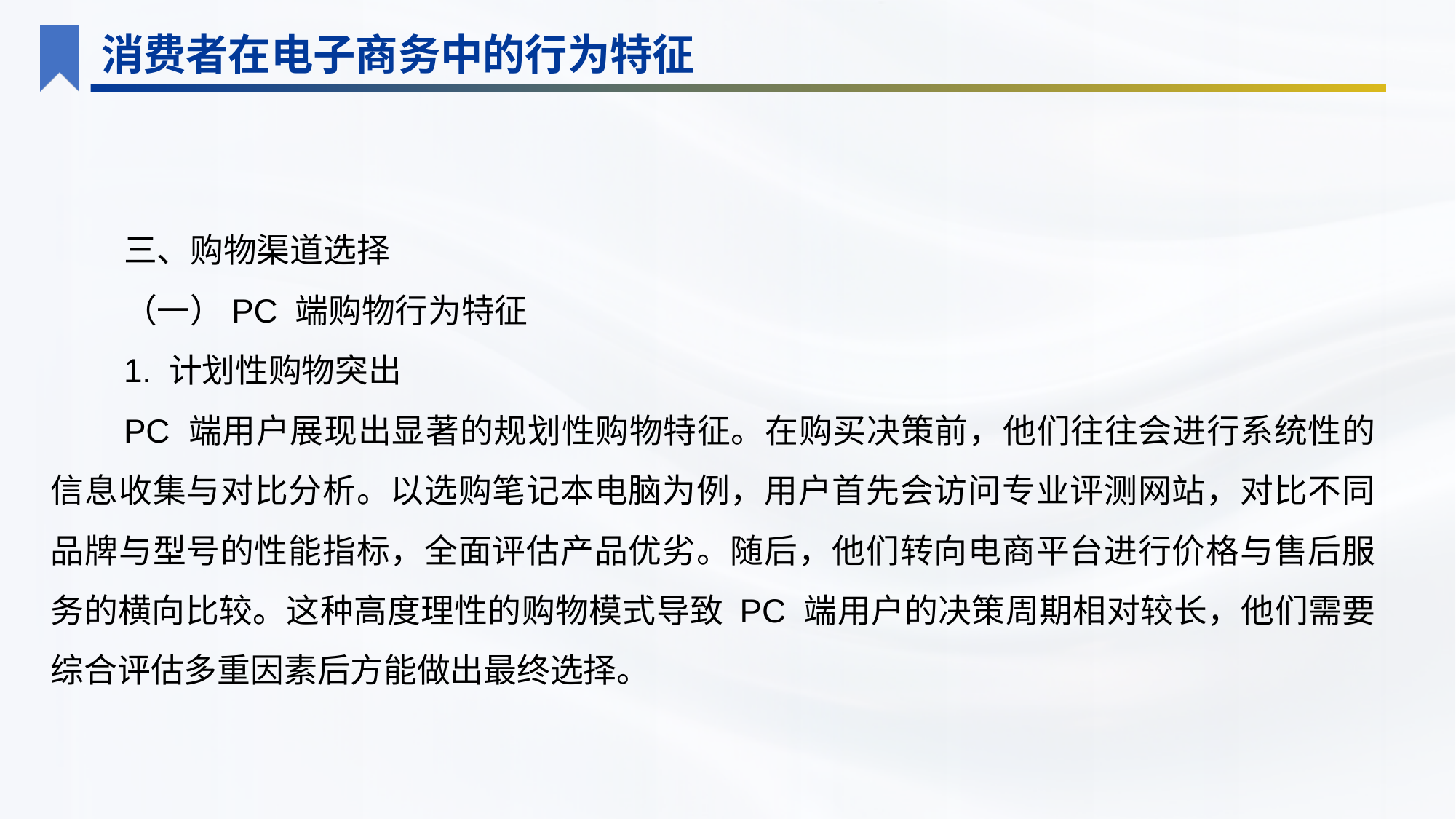

消费者在电子商务中的行为特征
三、购物渠道选择
（一）PC 端购物行为特征
1. 计划性购物突出
PC 端用户展现出显著的规划性购物特征。在购买决策前，他们往往会进行系统性的信息收集与对比分析。以选购笔记本电脑为例，用户首先会访问专业评测网站，对比不同品牌与型号的性能指标，全面评估产品优劣。随后，他们转向电商平台进行价格与售后服务的横向比较。这种高度理性的购物模式导致 PC 端用户的决策周期相对较长，他们需要综合评估多重因素后方能做出最终选择。